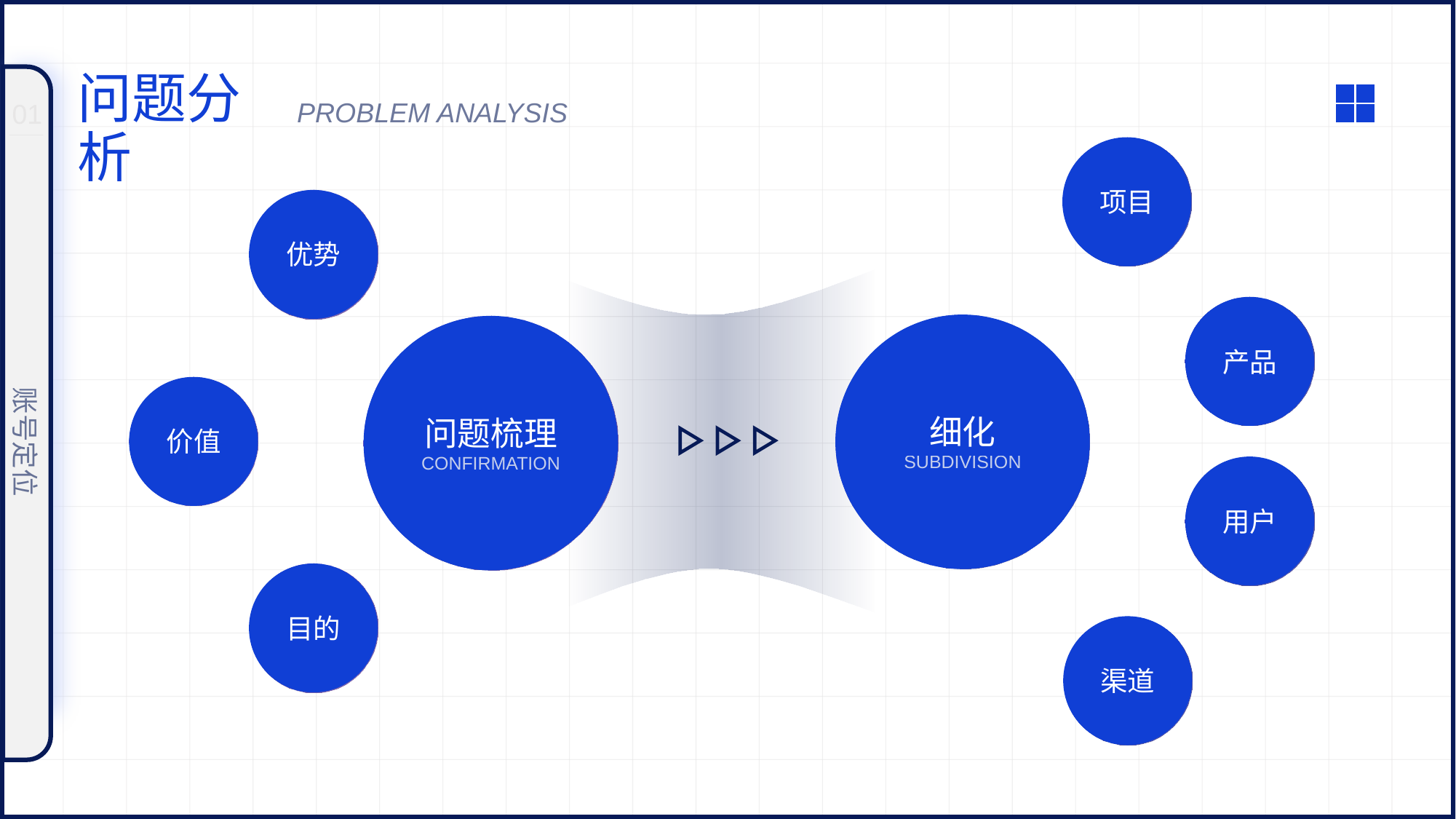

问题分析

PROBLEM ANALYSIS
01

项目

优势

产品

价值
细化
问题梳理
账号定位

SUBDIVISION
CONFIRMATION

用户

目的

渠道